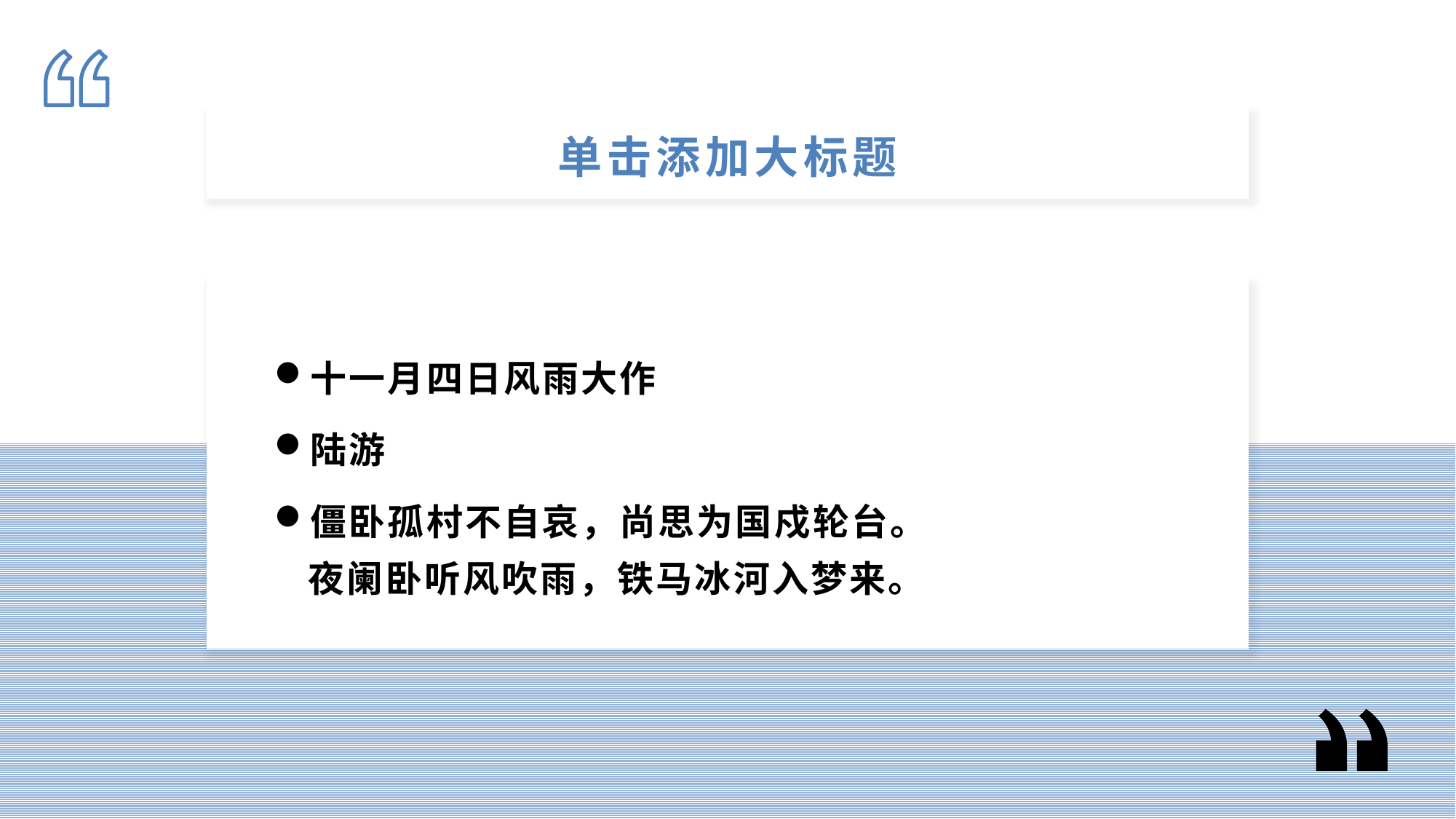

单击添加大标题

十一月四日风雨大作
陆游
僵卧孤村不自哀，尚思为国戍轮台。
夜阑卧听风吹雨，铁马冰河入梦来。